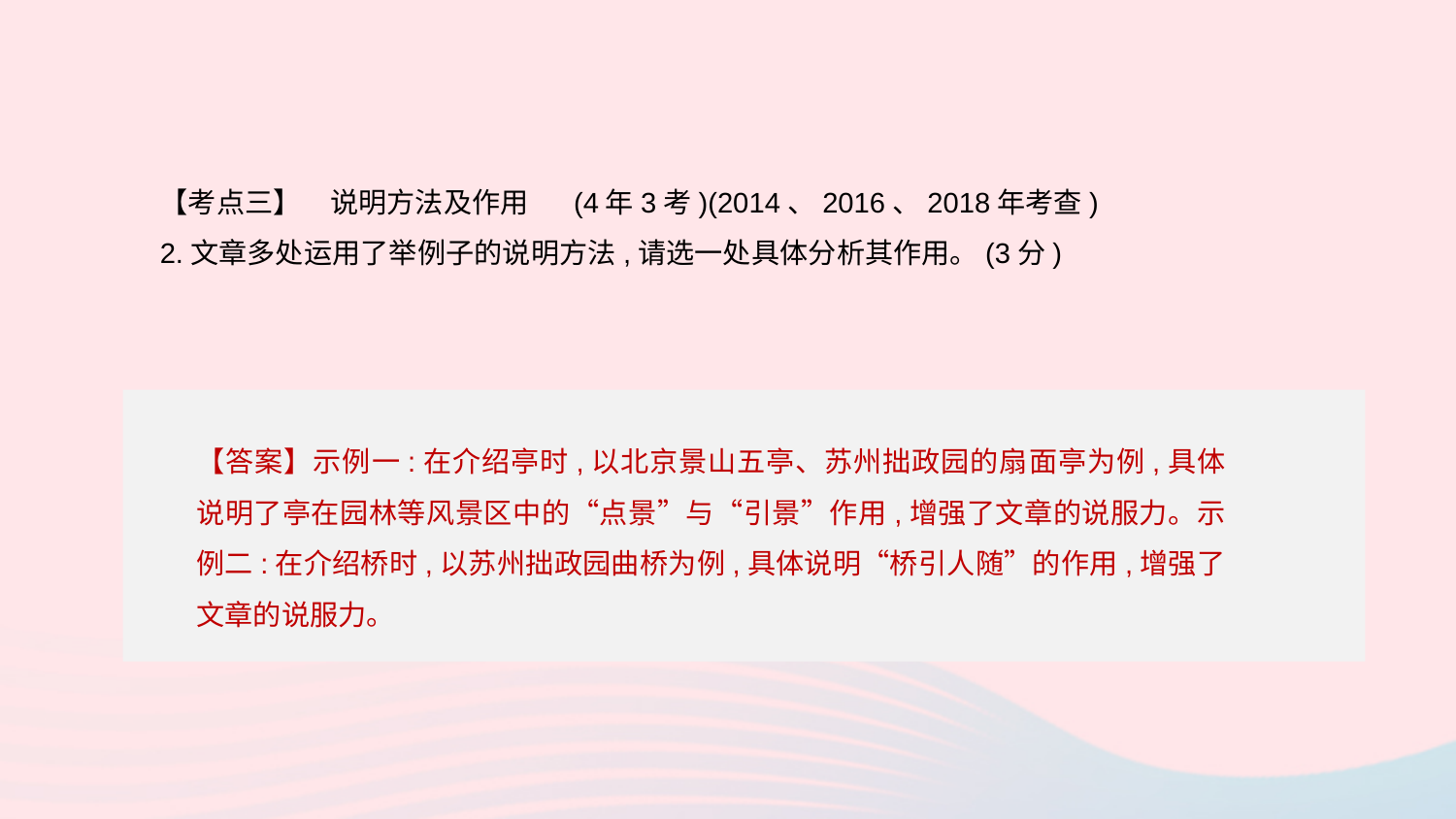

【考点三】　说明方法及作用      (4年3考)(2014、2016、2018年考查)
2.文章多处运用了举例子的说明方法,请选一处具体分析其作用。(3分)

【答案】示例一:在介绍亭时,以北京景山五亭、苏州拙政园的扇面亭为例,具体说明了亭在园林等风景区中的“点景”与“引景”作用,增强了文章的说服力。示例二:在介绍桥时,以苏州拙政园曲桥为例,具体说明“桥引人随”的作用,增强了文章的说服力。